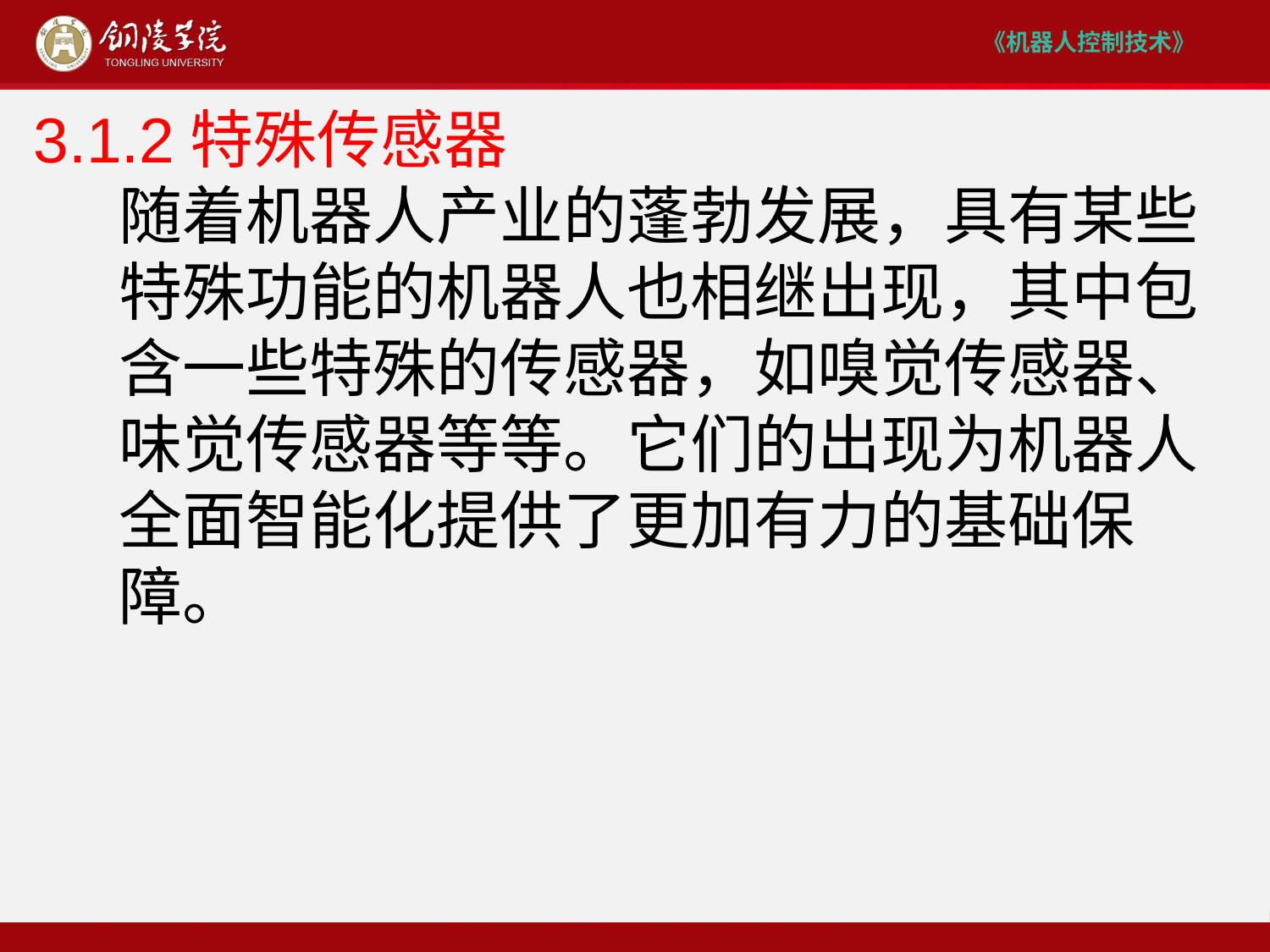

# 3.1.2特殊传感器
随着机器人产业的蓬勃发展，具有某些特殊功能的机器人也相继出现，其中包含一些特殊的传感器，如嗅觉传感器、味觉传感器等等。它们的出现为机器人全面智能化提供了更加有力的基础保障。